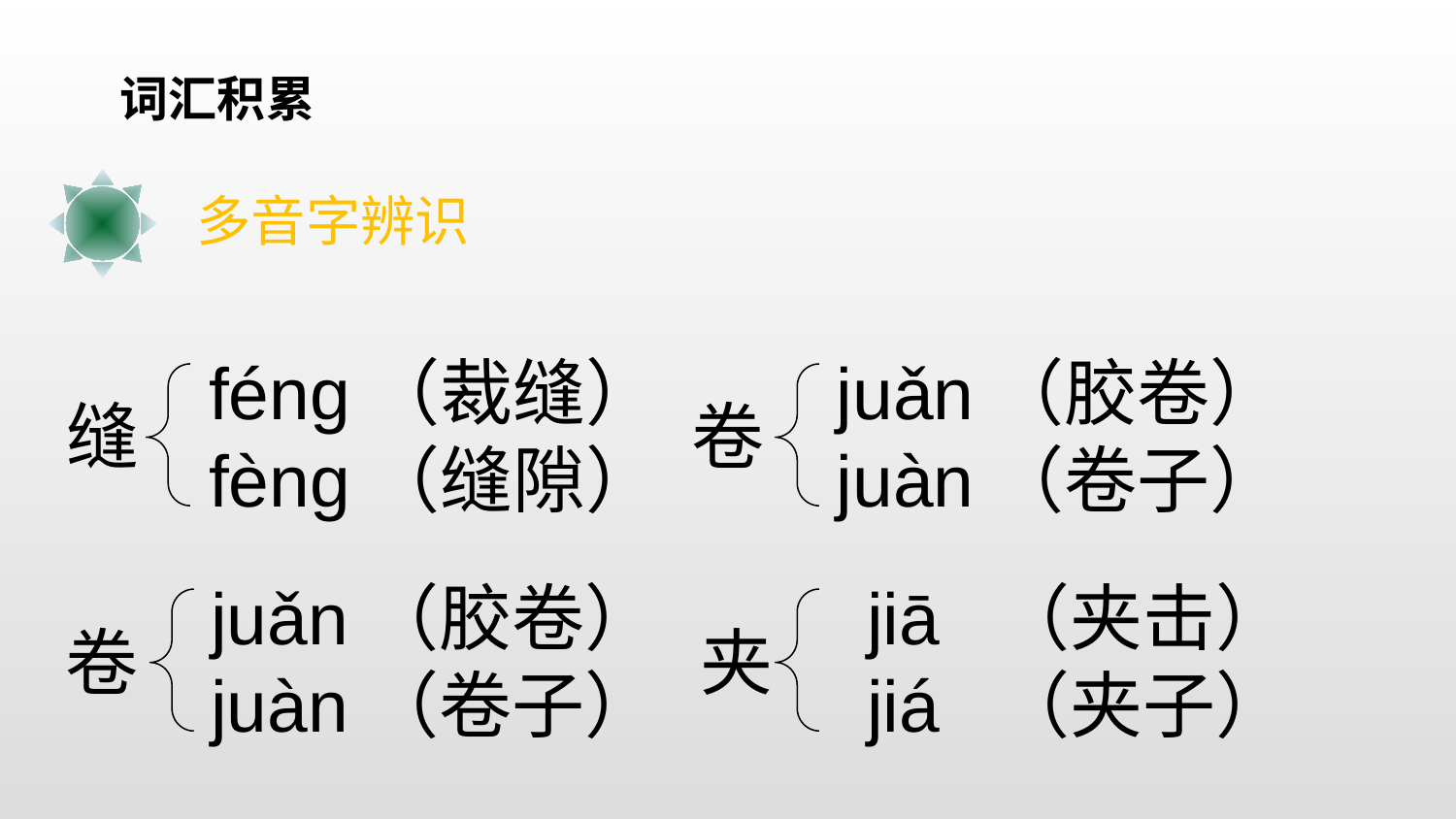

词汇积累

多音字辨识
|  |  |  |  |
| --- | --- | --- | --- |
féng（裁缝）
fèng（缝隙）
juǎn（胶卷）
juàn（卷子）

缝
卷
juǎn（胶卷）
juàn（卷子）
jiā  （夹击）
jiá  （夹子）

卷
夹